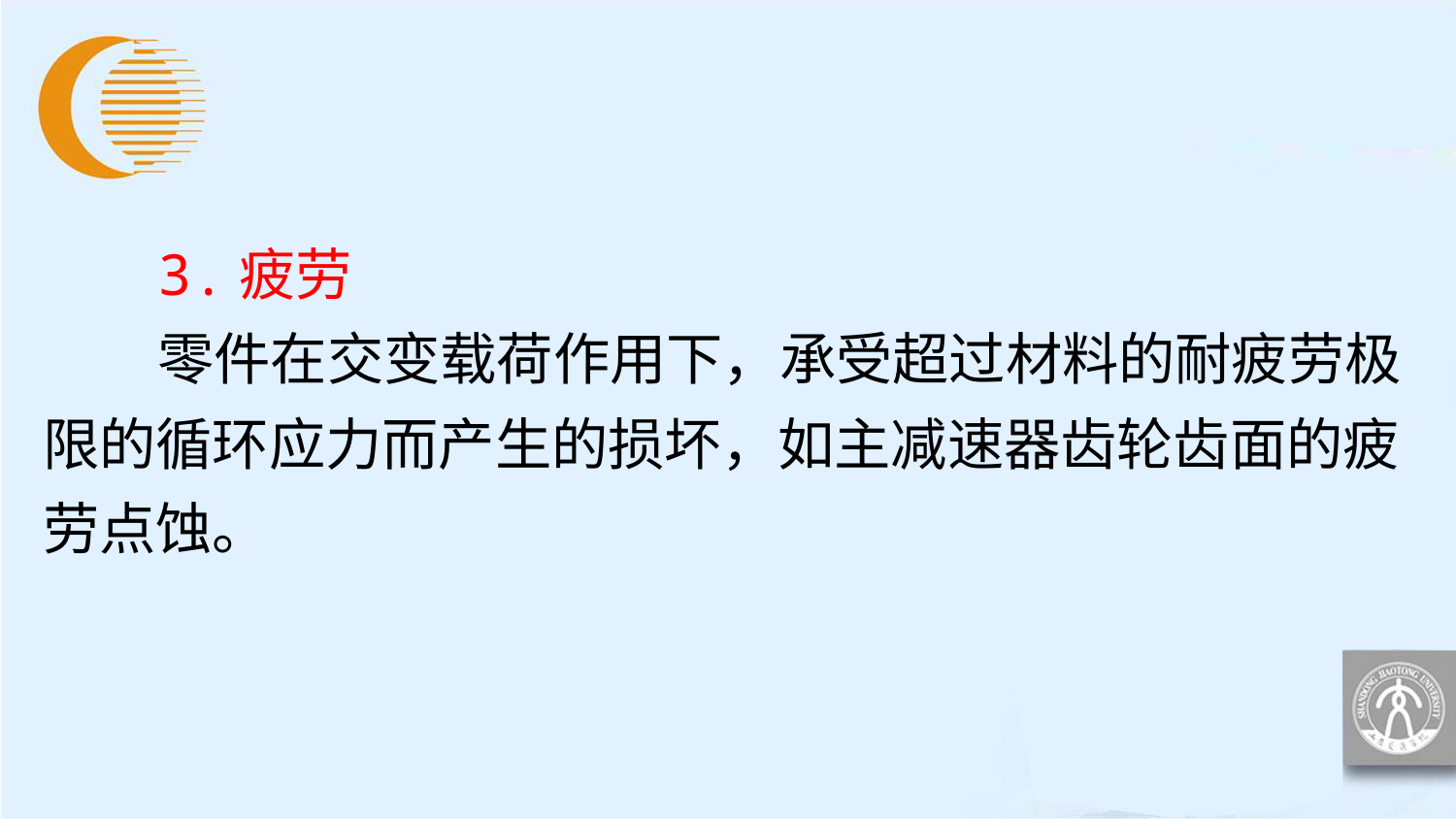

3.疲劳
零件在交变载荷作用下，承受超过材料的耐疲劳极限的循环应力而产生的损坏，如主减速器齿轮齿面的疲劳点蚀。